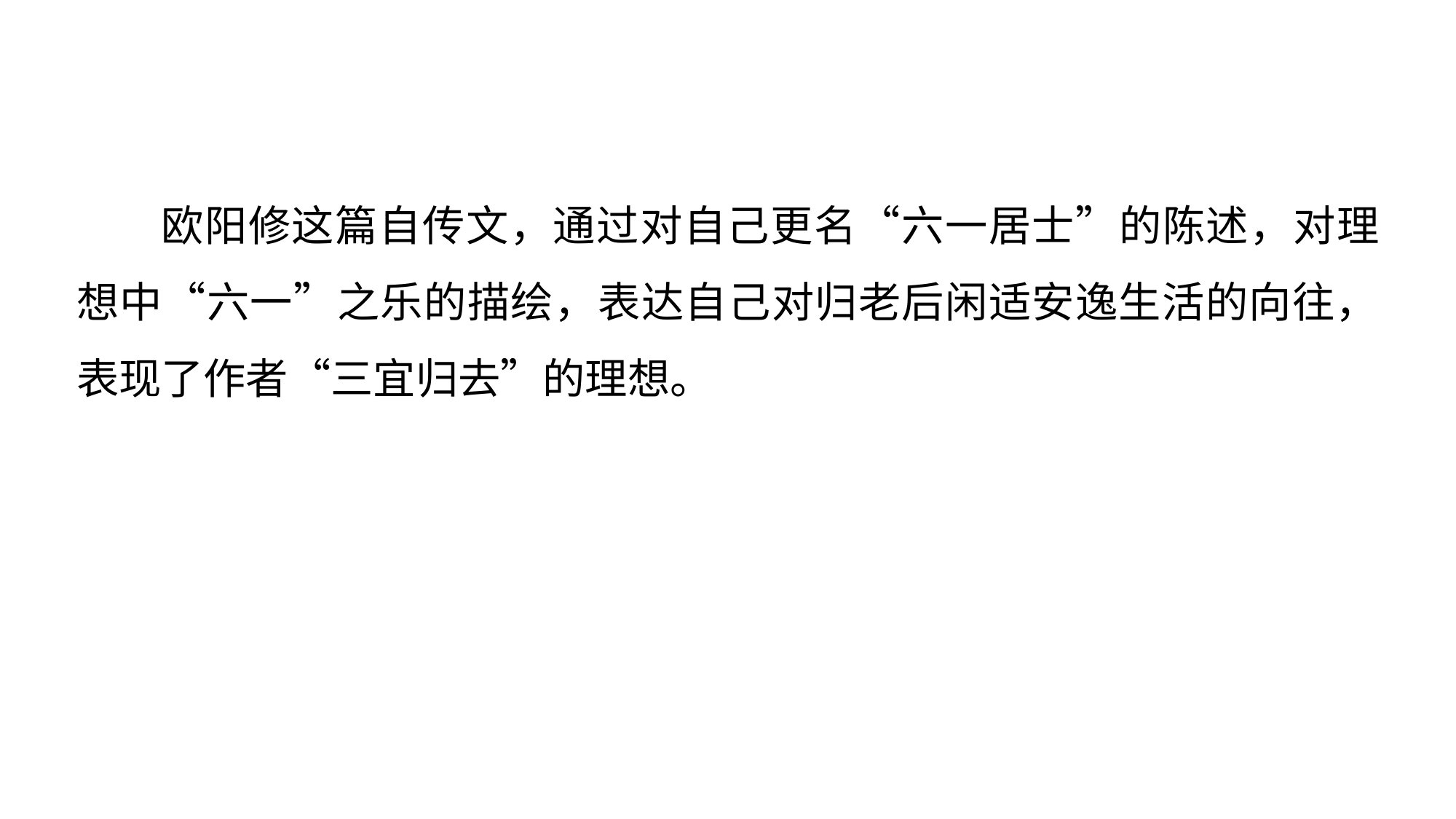

欧阳修这篇自传文，通过对自己更名“六一居士”的陈述，对理想中“六一”之乐的描绘，表达自己对归老后闲适安逸生活的向往，表现了作者“三宜归去”的理想。